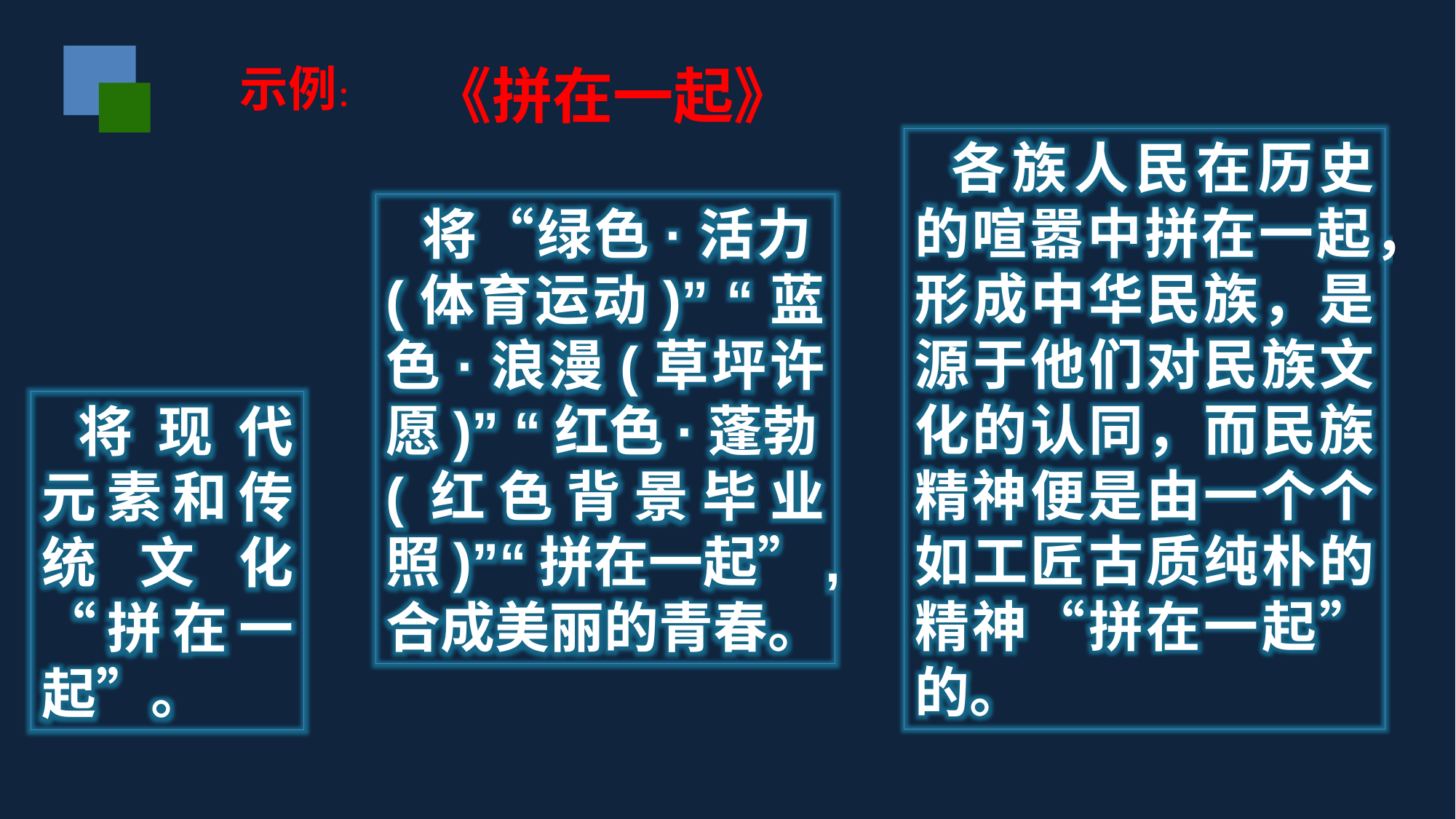

示例：
《拼在一起》
各族人民在历史的喧嚣中拼在一起，形成中华民族，是源于他们对民族文化的认同，而民族精神便是由一个个如工匠古质纯朴的精神“拼在一起”的。
将“绿色·活力(体育运动)” “蓝色·浪漫(草坪许愿)” “红色·蓬勃(红色背景毕业照)”“拼在一起”,合成美丽的青春。
将现代元素和传统文化“拼在一起”。